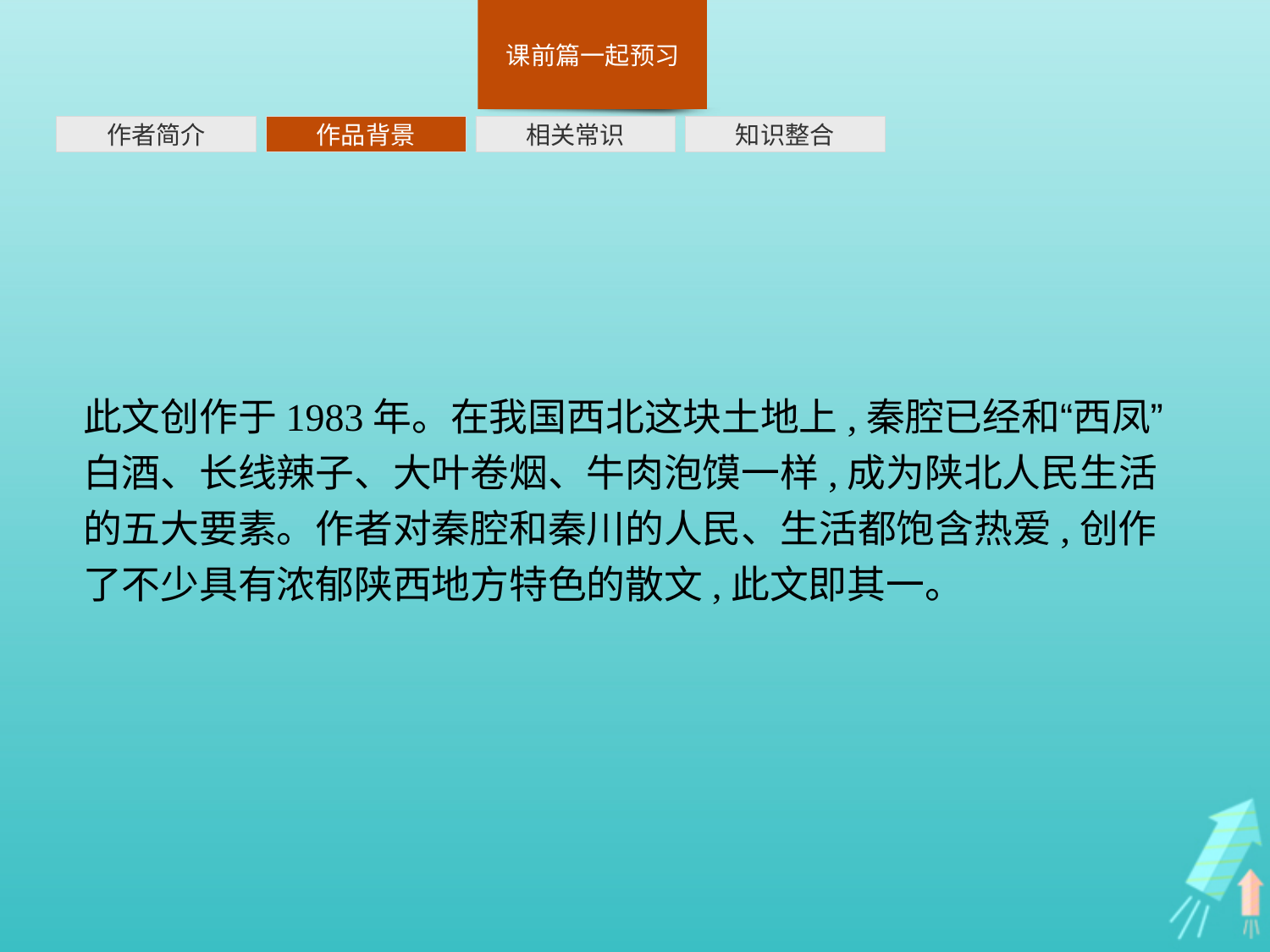

作者简介
作品背景
相关常识
知识整合
此文创作于1983年。在我国西北这块土地上,秦腔已经和“西凤”白酒、长线辣子、大叶卷烟、牛肉泡馍一样,成为陕北人民生活的五大要素。作者对秦腔和秦川的人民、生活都饱含热爱,创作了不少具有浓郁陕西地方特色的散文,此文即其一。